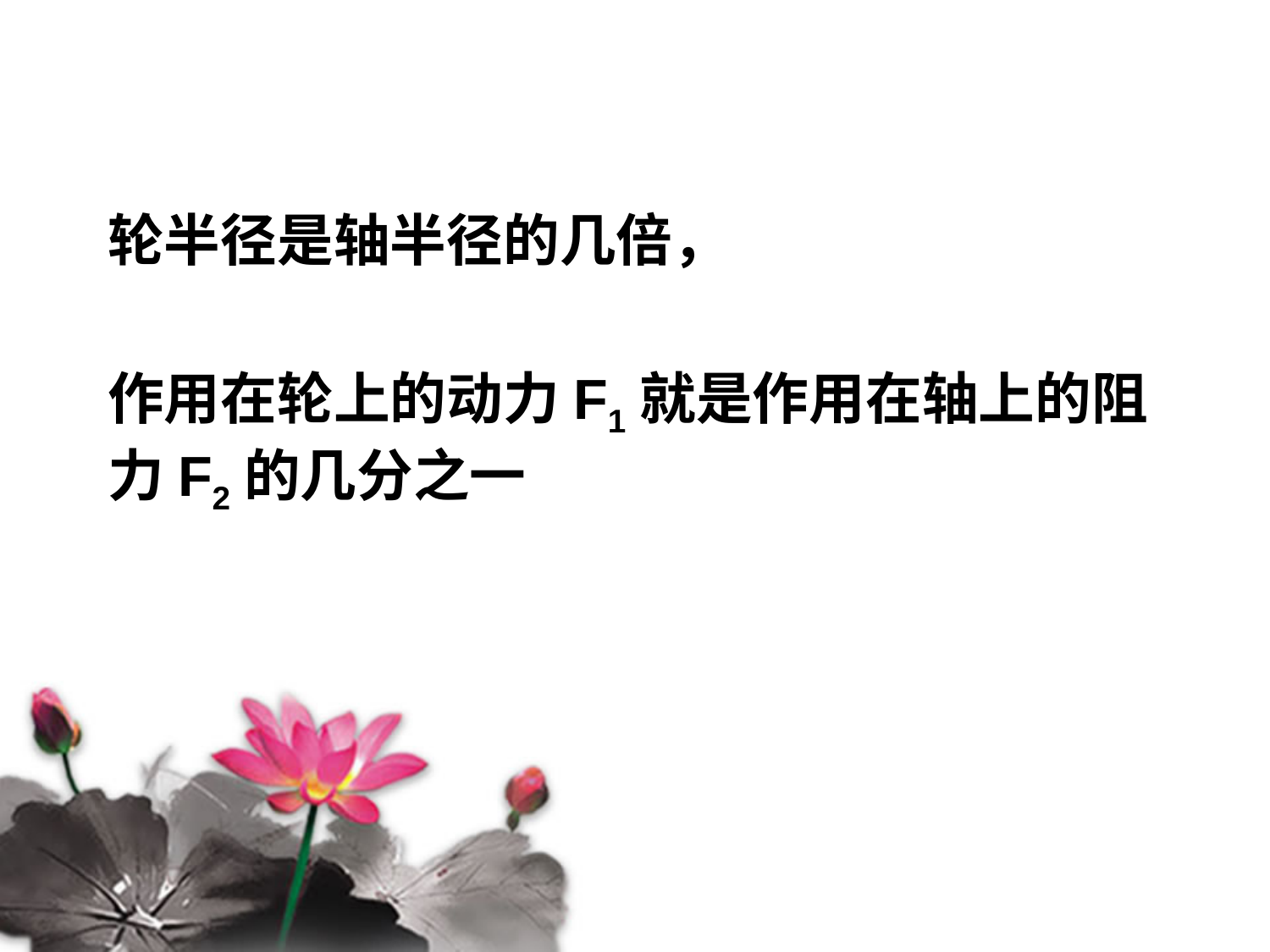

轮半径是轴半径的几倍，

作用在轮上的动力F1就是作用在轴上的阻力F2的几分之一